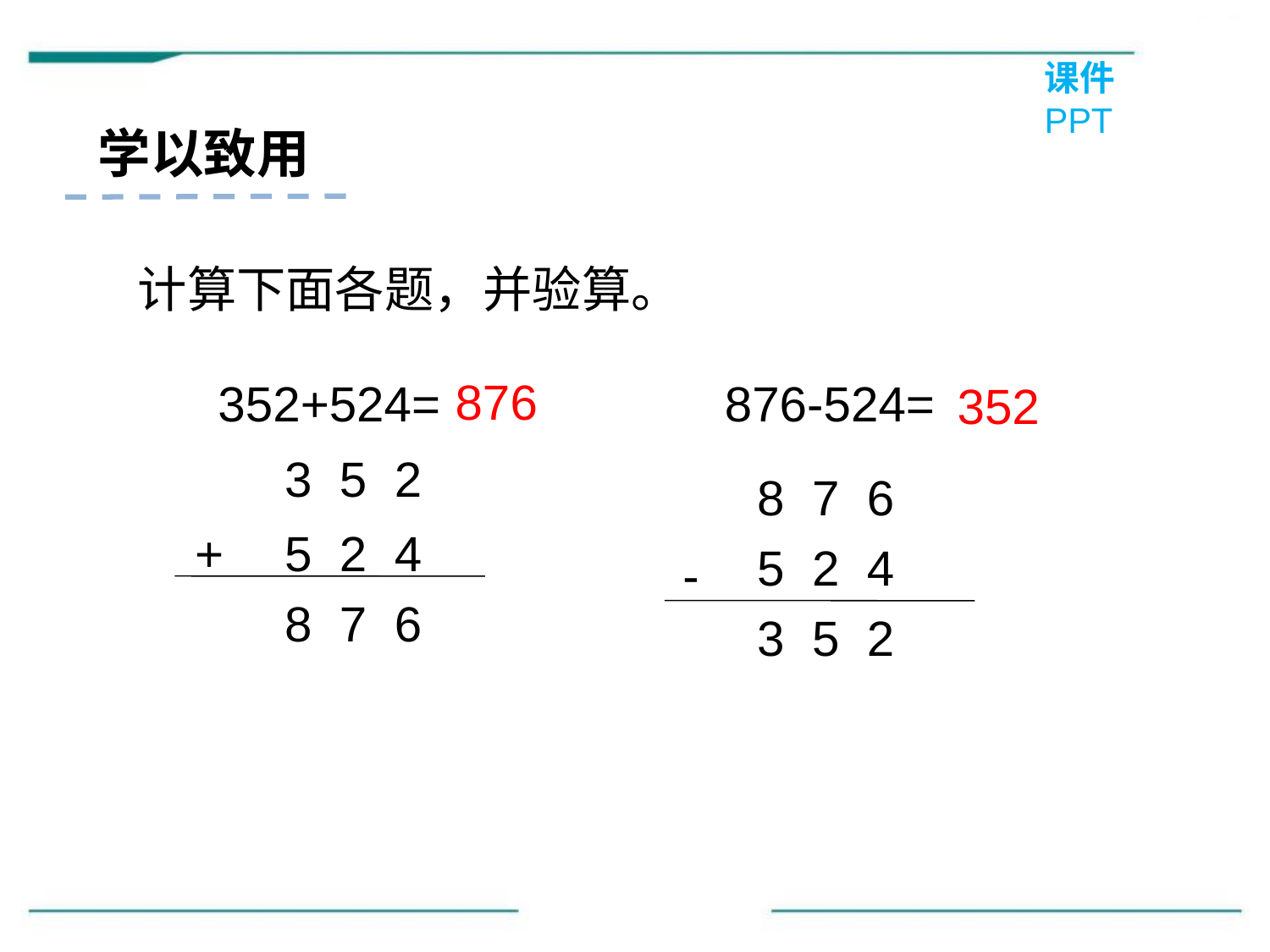

课件PPT
学以致用

计算下面各题，并验算。
876
352+524=
876-524=
352
3  5  2
8  7  6
+
5  2  4
5  2  4
-

8  7  6

3  5  2